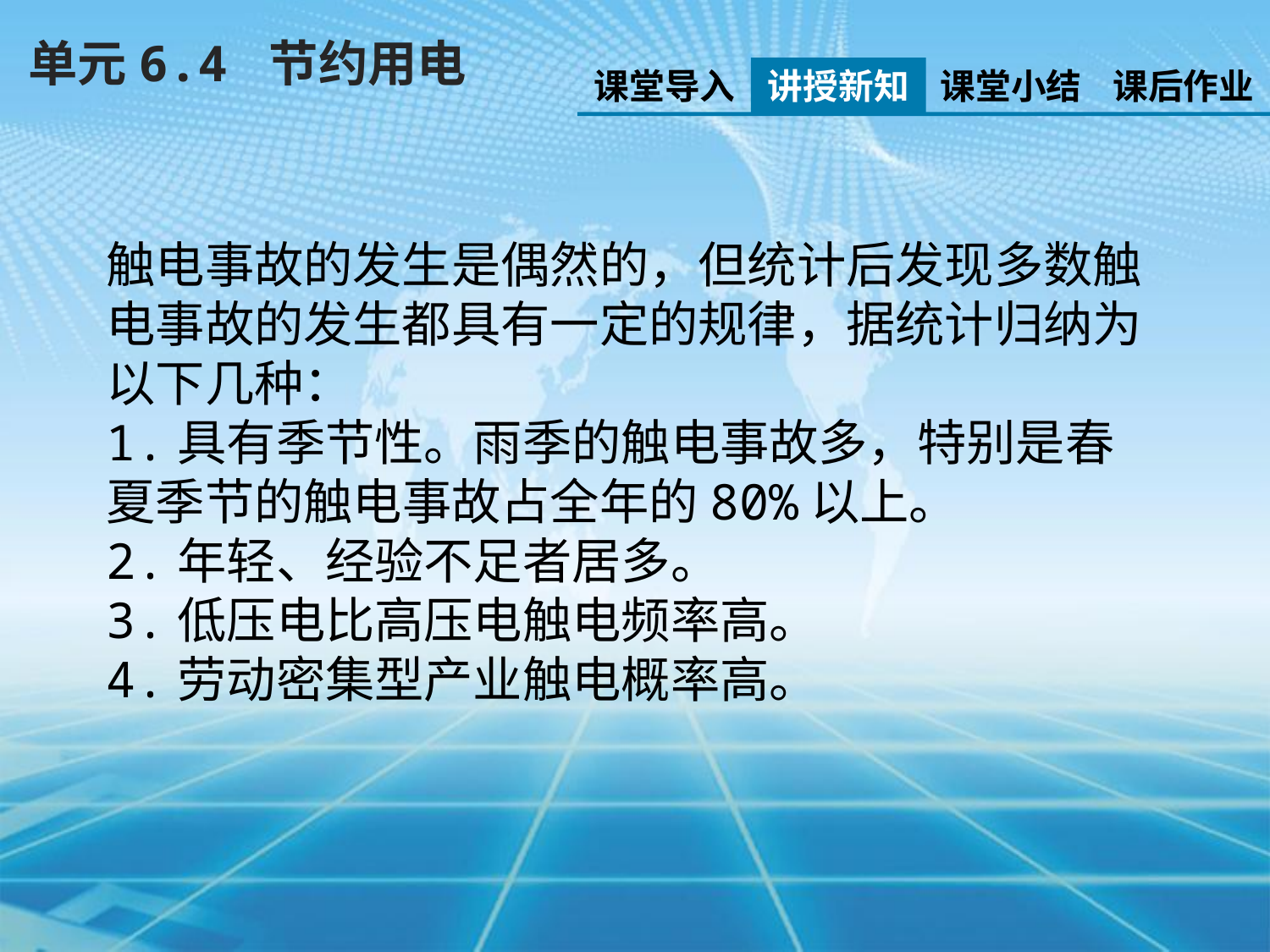

单元6.4 节约用电
课堂导入
讲授新知
课堂小结
课后作业
触电事故的发生是偶然的，但统计后发现多数触电事故的发生都具有一定的规律，据统计归纳为以下几种：
1.具有季节性。雨季的触电事故多，特别是春夏季节的触电事故占全年的80%以上。
2.年轻、经验不足者居多。
3.低压电比高压电触电频率高。
4.劳动密集型产业触电概率高。